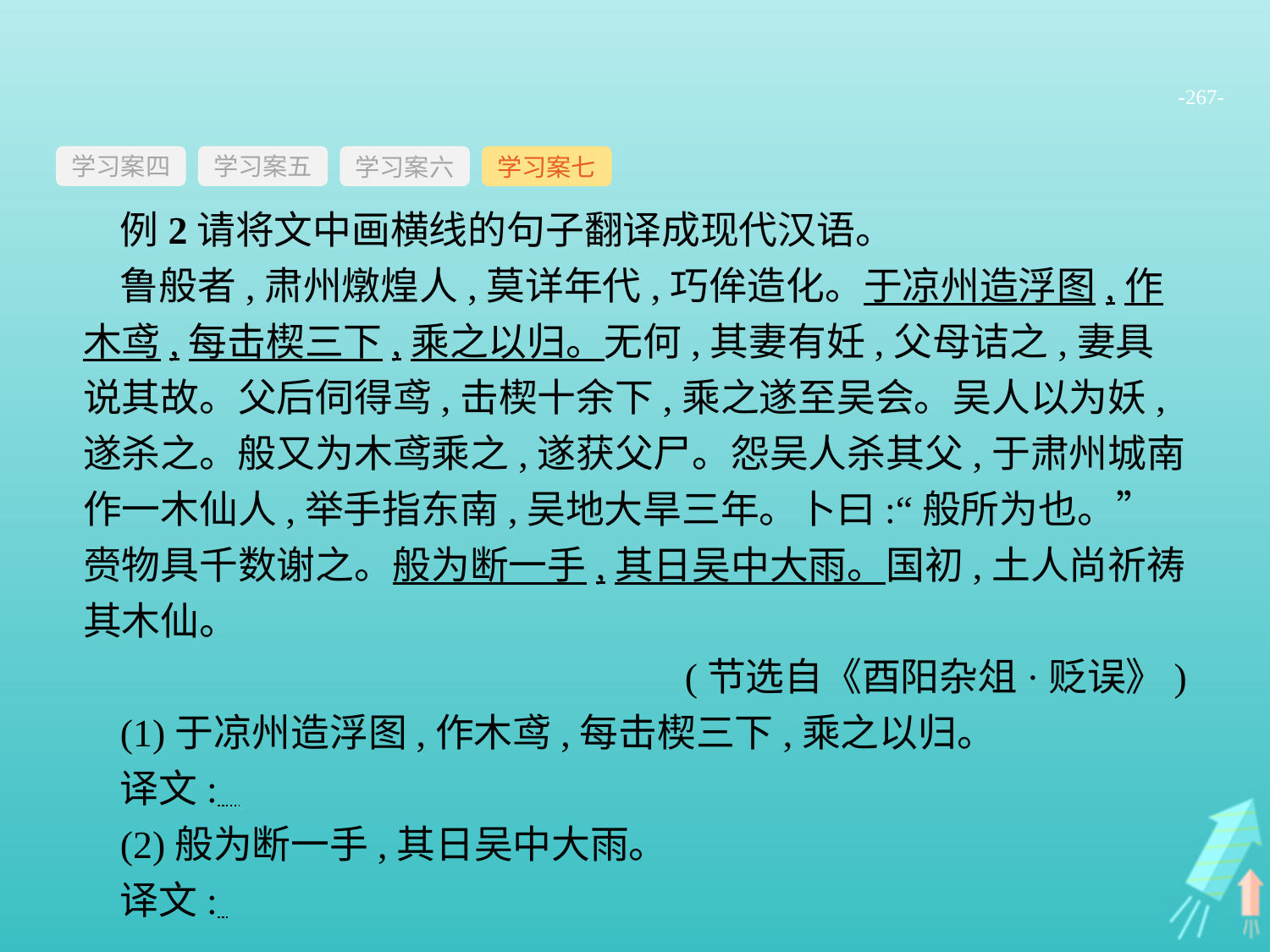

-267-
学习案四
学习案六
学习案七
学习案五
例2请将文中画横线的句子翻译成现代汉语。
鲁般者,肃州燉煌人,莫详年代,巧侔造化。于凉州造浮图,作木鸢,每击楔三下,乘之以归。无何,其妻有妊,父母诘之,妻具说其故。父后伺得鸢,击楔十余下,乘之遂至吴会。吴人以为妖,遂杀之。般又为木鸢乘之,遂获父尸。怨吴人杀其父,于肃州城南作一木仙人,举手指东南,吴地大旱三年。卜曰:“般所为也。”赍物具千数谢之。般为断一手,其日吴中大雨。国初,土人尚祈祷其木仙。
(节选自《酉阳杂俎·贬误》)
(1)于凉州造浮图,作木鸢,每击楔三下,乘之以归。
译文:
(2)般为断一手,其日吴中大雨。
译文: